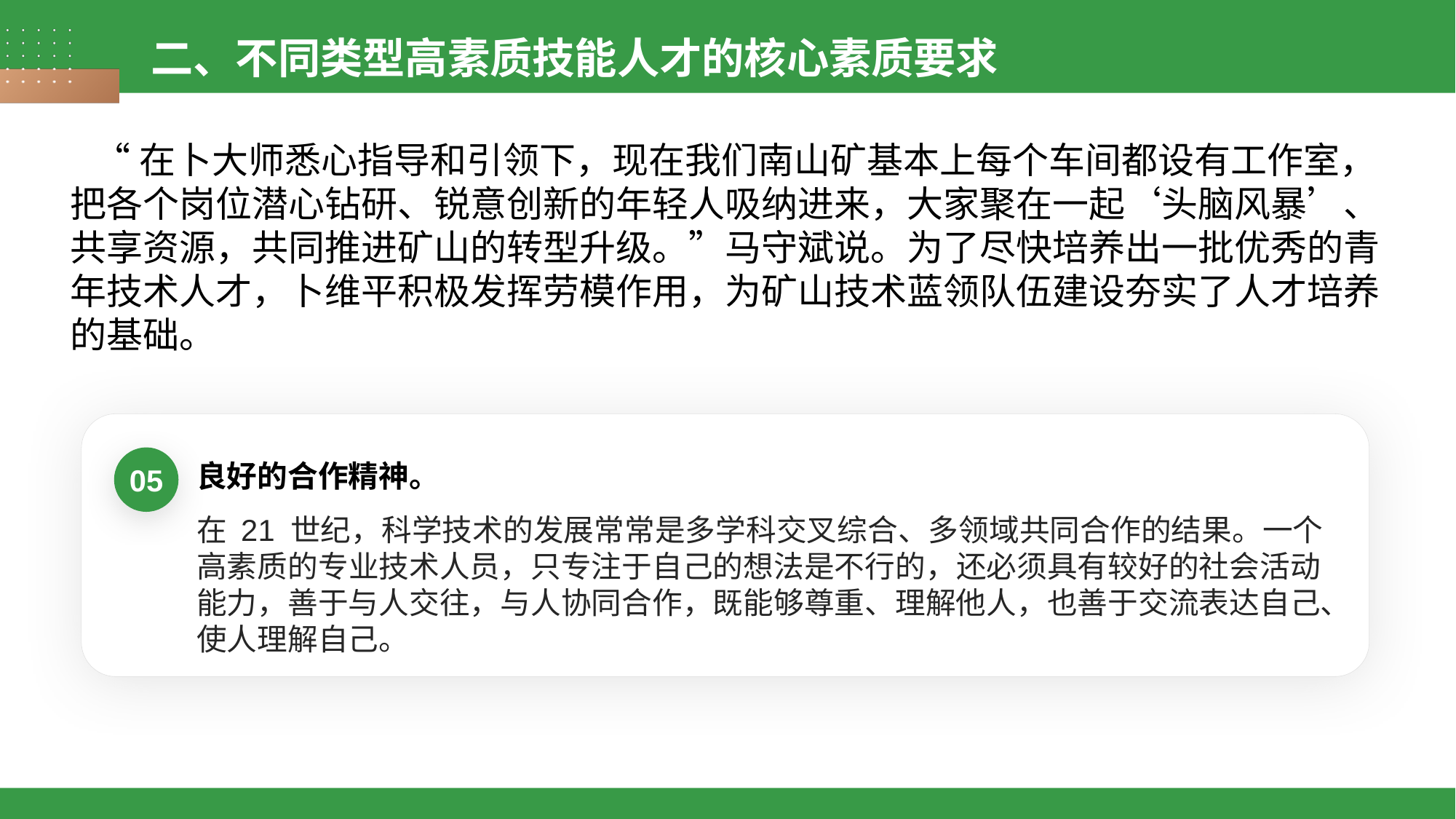

二、不同类型高素质技能人才的核心素质要求
   “在卜大师悉心指导和引领下，现在我们南山矿基本上每个车间都设有工作室，把各个岗位潜心钻研、锐意创新的年轻人吸纳进来，大家聚在一起‘头脑风暴’、共享资源，共同推进矿山的转型升级。”马守斌说。为了尽快培养出一批优秀的青年技术人才，卜维平积极发挥劳模作用，为矿山技术蓝领队伍建设夯实了人才培养的基础。

05
良好的合作精神。
在 21 世纪，科学技术的发展常常是多学科交叉综合、多领域共同合作的结果。一个高素质的专业技术人员，只专注于自己的想法是不行的，还必须具有较好的社会活动能力，善于与人交往，与人协同合作，既能够尊重、理解他人，也善于交流表达自己、使人理解自己。